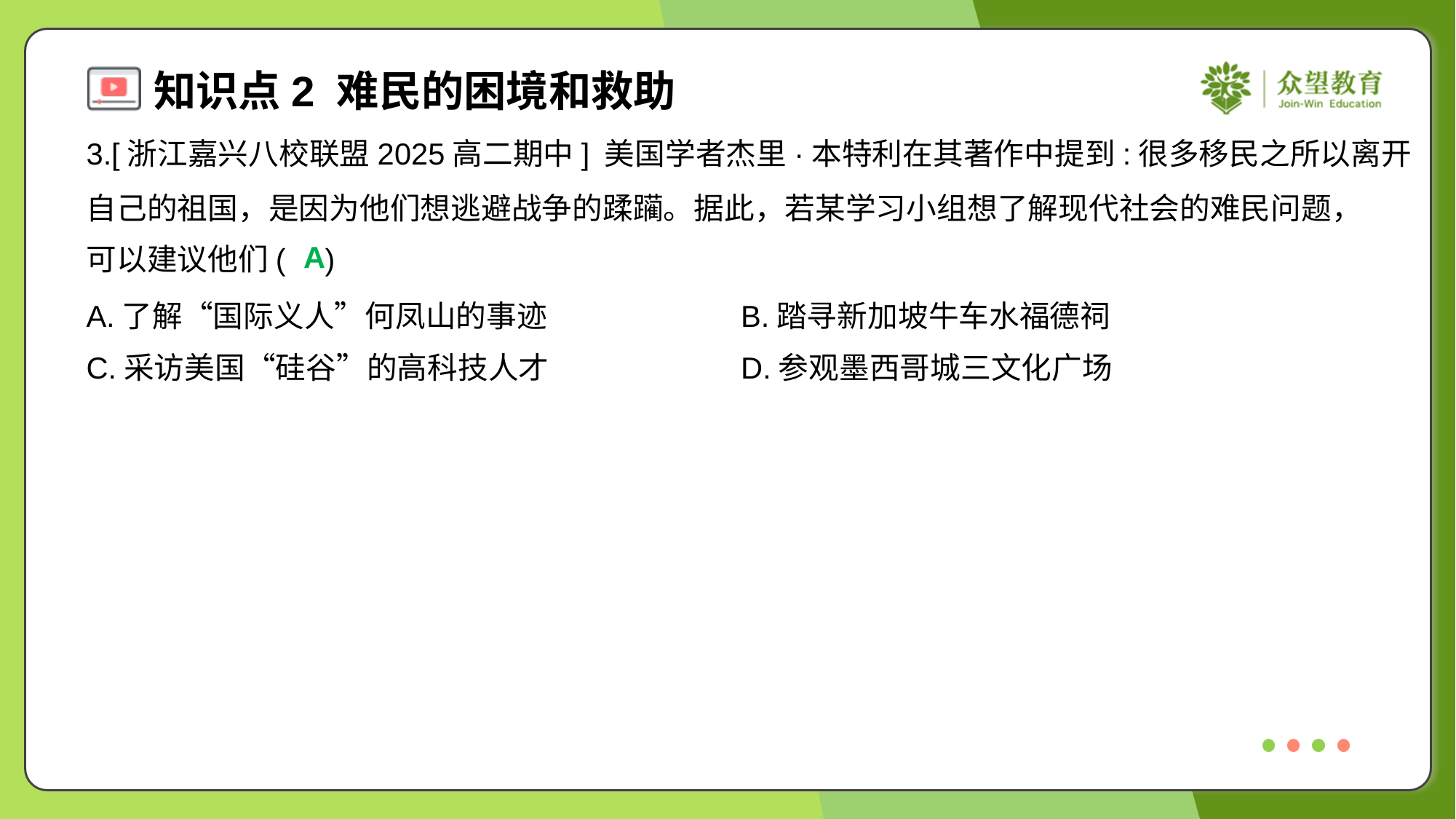

3.[浙江嘉兴八校联盟2025高二期中] 美国学者杰里·本特利在其著作中提到:很多移民之所以离开
自己的祖国，是因为他们想逃避战争的蹂躏。据此，若某学习小组想了解现代社会的难民问题，
可以建议他们(     )
A
A.了解“国际义人”何凤山的事迹	B.踏寻新加坡牛车水福德祠
C.采访美国“硅谷”的高科技人才	D.参观墨西哥城三文化广场